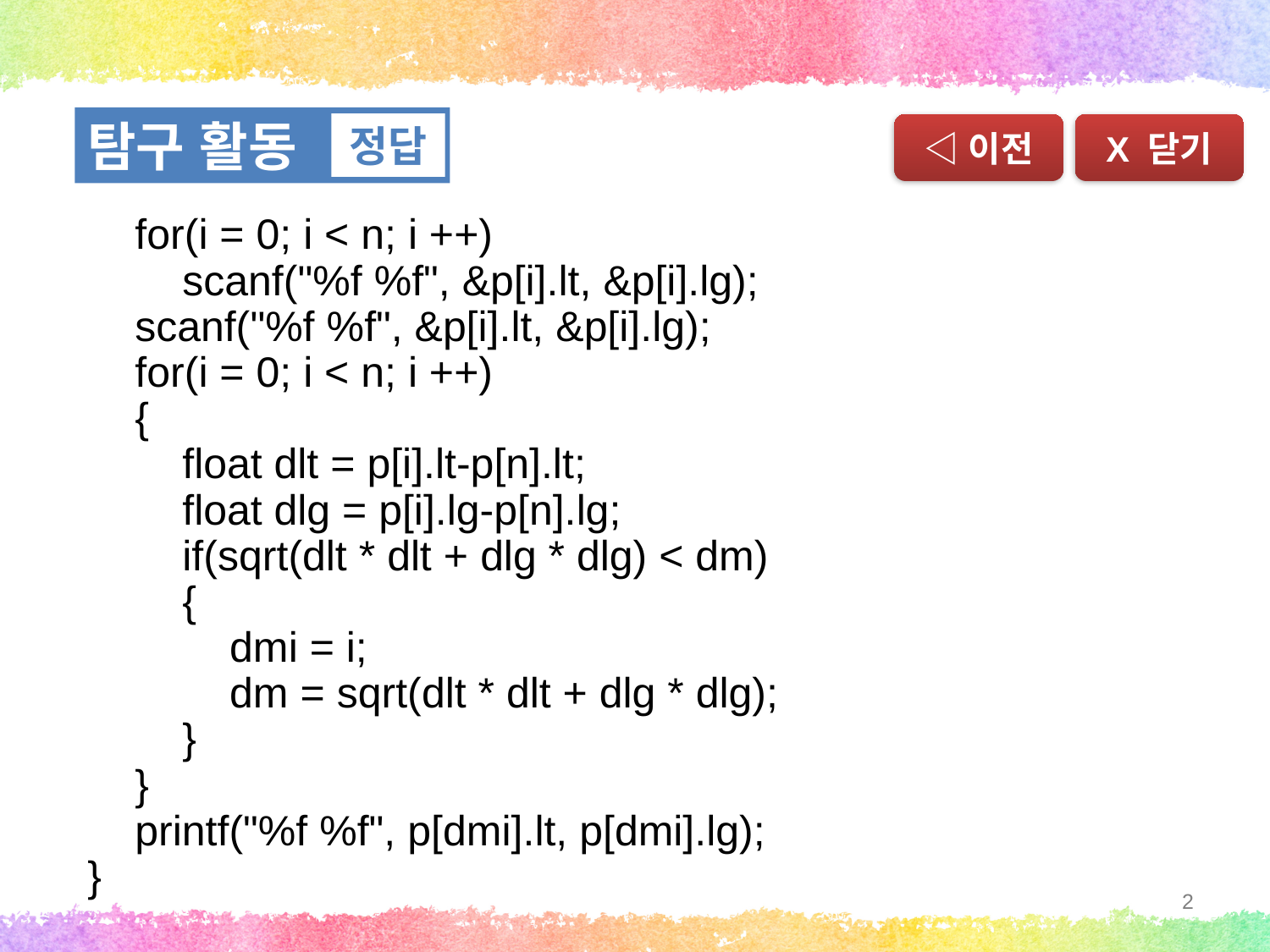

탐구 활동
정답
◁이전
X 닫기

    for(i = 0; i < n; i ++)
        scanf("%f %f", &p[i].lt, &p[i].lg);
    scanf("%f %f", &p[i].lt, &p[i].lg);
    for(i = 0; i < n; i ++)
    {
        float dlt = p[i].lt-p[n].lt;
        float dlg = p[i].lg-p[n].lg;
        if(sqrt(dlt * dlt + dlg * dlg) < dm)
        {
            dmi = i;
            dm = sqrt(dlt * dlt + dlg * dlg);
        }
    }
    printf("%f %f", p[dmi].lt, p[dmi].lg);
}
2